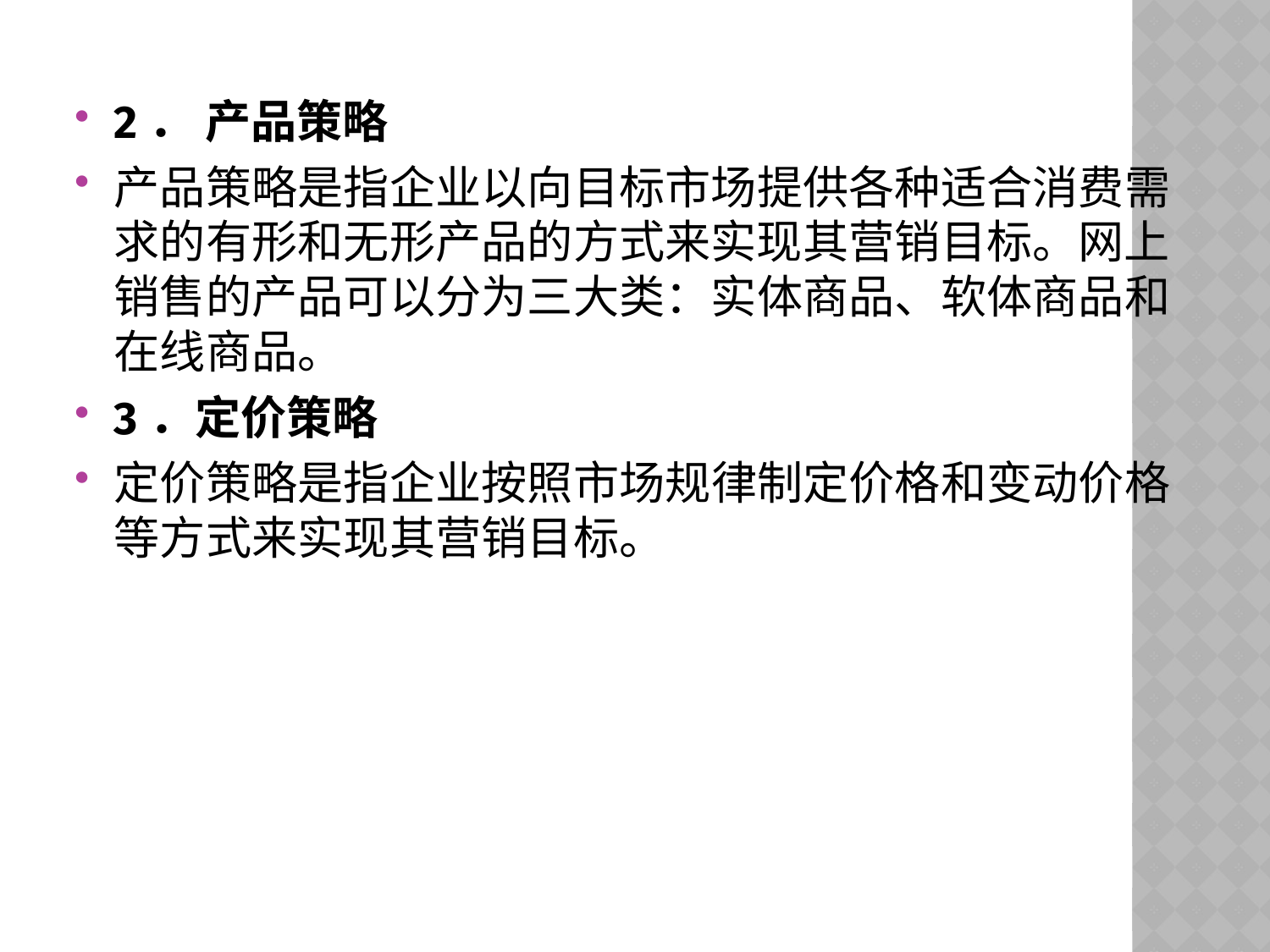

2． 产品策略
产品策略是指企业以向目标市场提供各种适合消费需求的有形和无形产品的方式来实现其营销目标。网上销售的产品可以分为三大类：实体商品、软体商品和在线商品。
3．定价策略
定价策略是指企业按照市场规律制定价格和变动价格等方式来实现其营销目标。